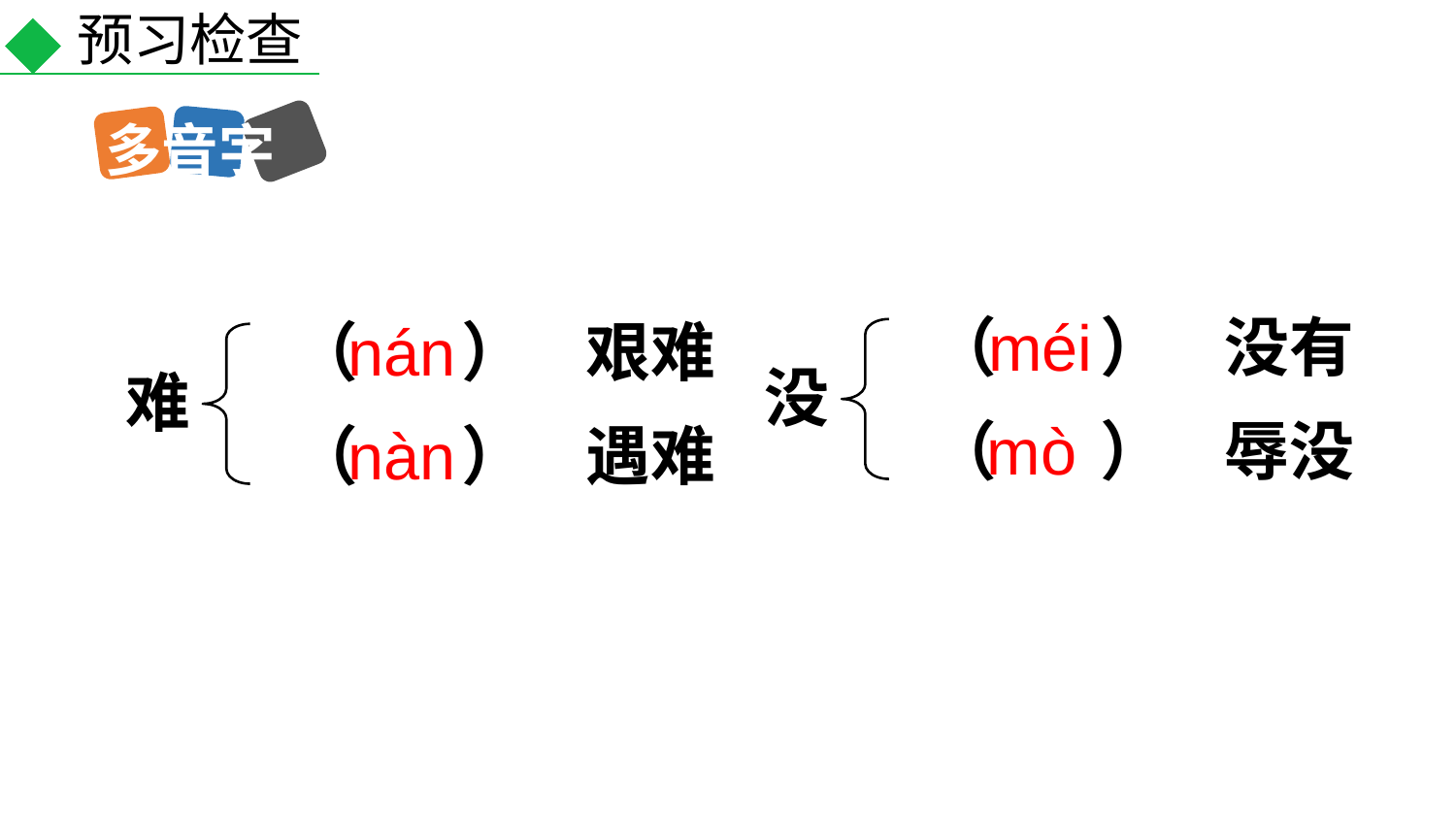

预习检查

多音字

（       ）
méi
没有
（       ）
nán
艰难

没
难
（       ）
mò
辱没
（       ）
nàn
遇难